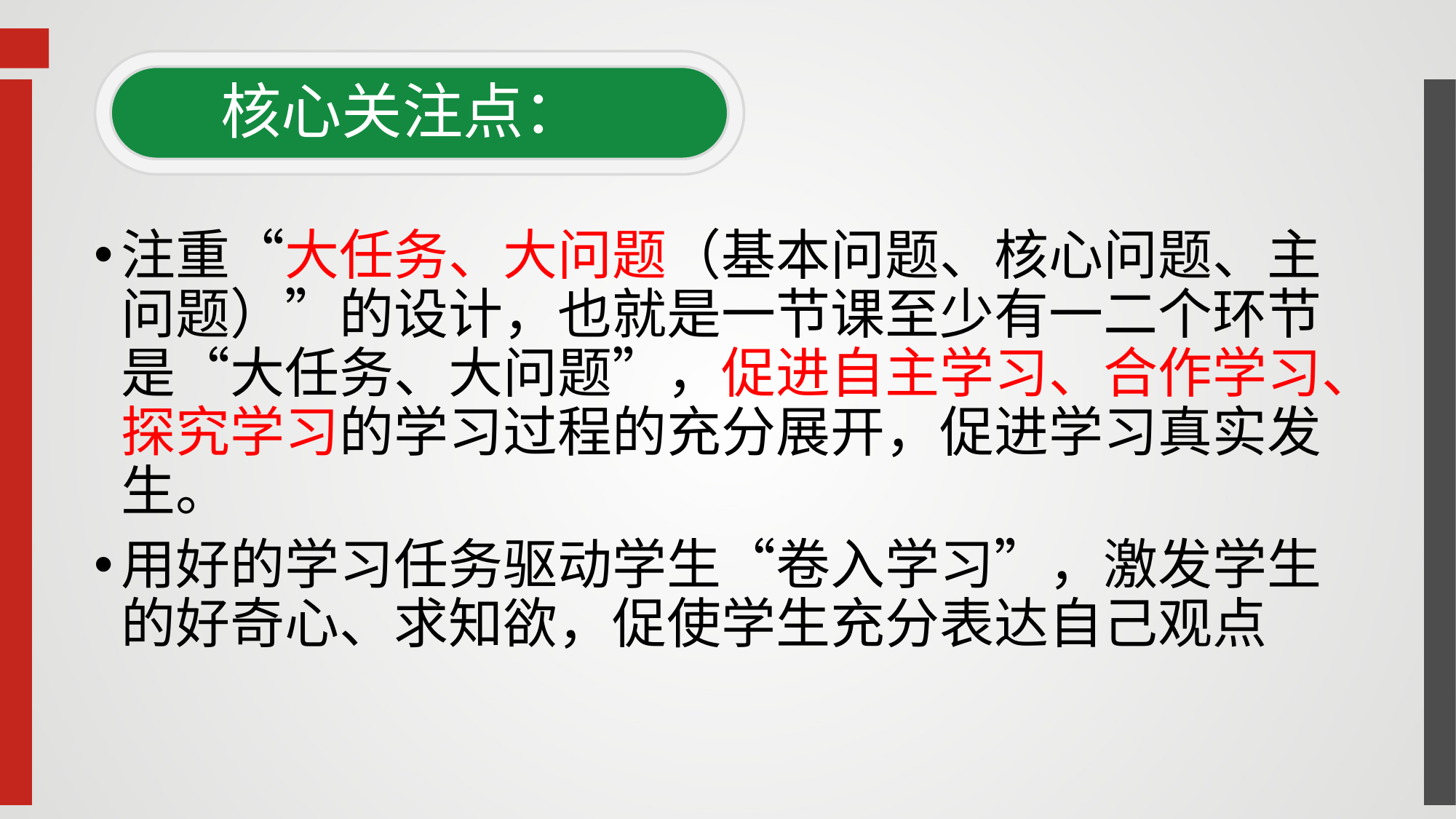

核心关注点：

注重“大任务、大问题（基本问题、核心问题、主问题）”的设计，也就是一节课至少有一二个环节是“大任务、大问题”，促进自主学习、合作学习、探究学习的学习过程的充分展开，促进学习真实发生。
用好的学习任务驱动学生“卷入学习”，激发学生的好奇心、求知欲，促使学生充分表达自己观点